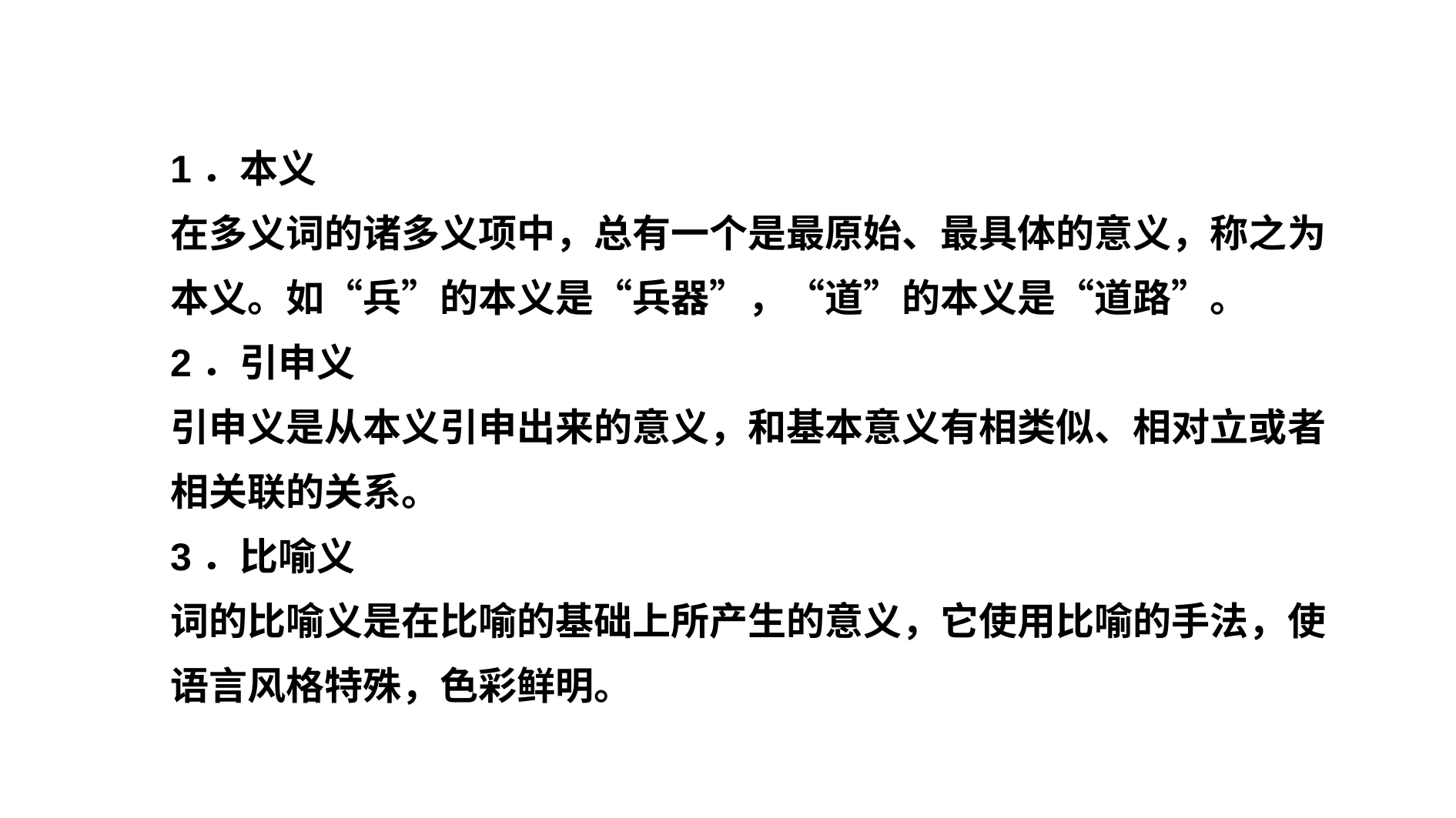

1．本义
在多义词的诸多义项中，总有一个是最原始、最具体的意义，称之为本义。如“兵”的本义是“兵器”，“道”的本义是“道路”。
2．引申义
引申义是从本义引申出来的意义，和基本意义有相类似、相对立或者相关联的关系。
3．比喻义
词的比喻义是在比喻的基础上所产生的意义，它使用比喻的手法，使语言风格特殊，色彩鲜明。